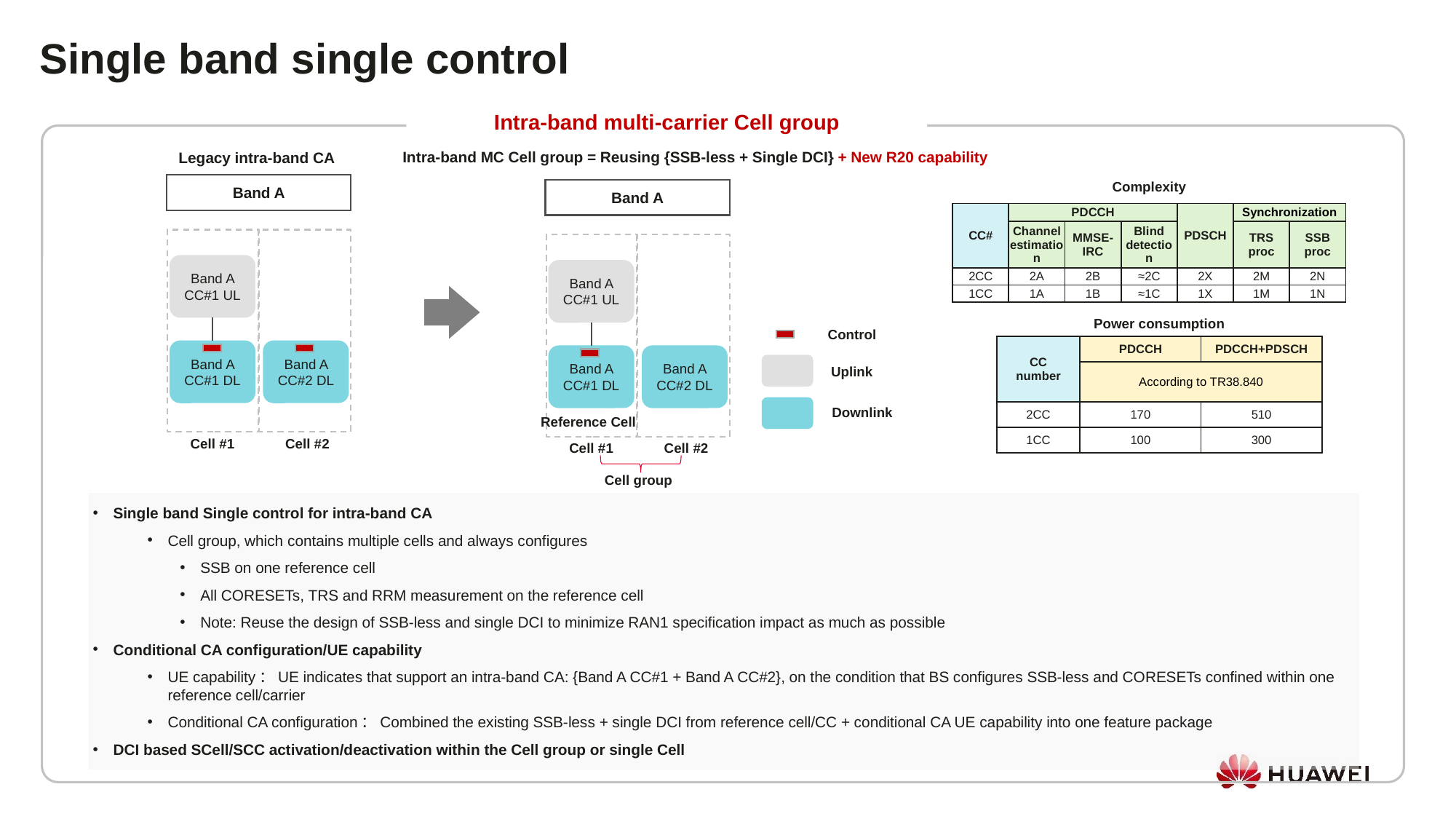

Single band single control
Intra-band multi-carrier Cell group

Intra-band MC Cell group = Reusing {SSB-less + Single DCI} + New R20 capability
Legacy intra-band CA
Complexity
Band A
Band A

Band A CC#1 UL
Band A CC#1 DL
Band A CC#2 DL

Cell #1
Cell #2
Cell group

Reference Cell
| CC# | PDCCH |  |  | PDSCH | Synchronization |  |
| --- | --- | --- | --- | --- | --- | --- |
| CC数 | Channel estimation | MMSE-IRC | Blind detection |  | TRS proc | SSB proc |
| 2CC | 2A | 2B | ≈2C | 2X | 2M | 2N |
| 1CC | 1A | 1B | ≈1C | 1X | 1M | 1N |

Band A CC#1 UL

Power consumption
Control

| CC number | PDCCH | PDCCH+PDSCH |
| --- | --- | --- |
| CC数 | According to TR38.840 |  |
| 2CC | 170 | 510 |
| 1CC | 100 | 300 |

Band A CC#1 DL
Band A CC#2 DL

Uplink

Downlink
Cell #1
Cell #2

Single band Single control for intra-band CA
Cell group, which contains multiple cells and always configures
SSB on one reference cell
All CORESETs, TRS and RRM measurement on the reference cell
Note: Reuse the design of SSB-less and single DCI to minimize RAN1 specification impact as much as possible
Conditional CA configuration/UE capability
UE capability：UE indicates that support an intra-band CA: {Band A CC#1 + Band A CC#2}, on the condition that BS configures SSB-less and CORESETs confined within one reference cell/carrier
Conditional CA configuration：Combined the existing SSB-less + single DCI from reference cell/CC + conditional CA UE capability into one feature package
DCI based SCell/SCC activation/deactivation within the Cell group or single Cell